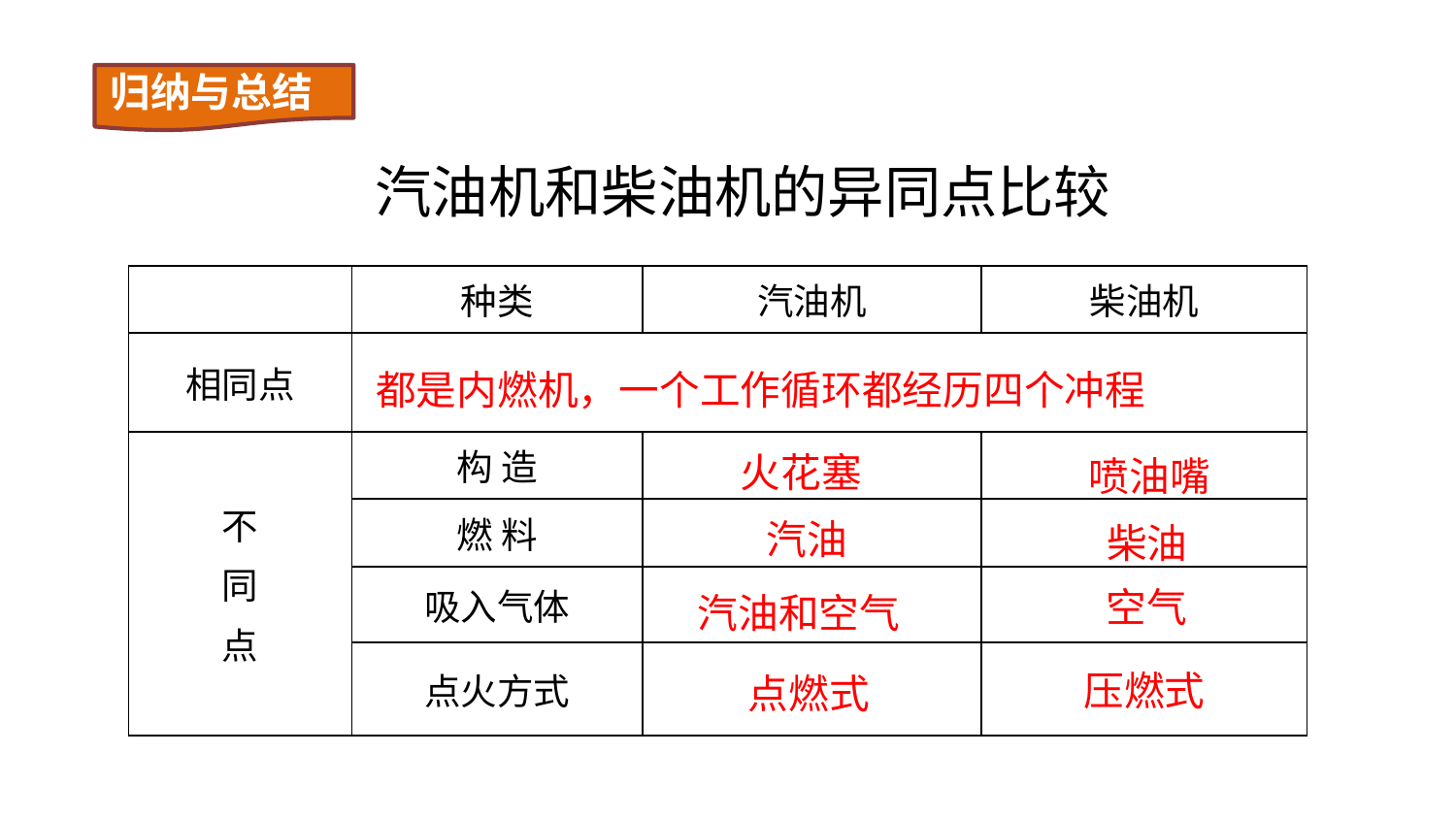

归纳与总结

汽油机和柴油机的异同点比较
|  | 种类 | 汽油机 | 柴油机 |
| --- | --- | --- | --- |
| 相同点 |  |  |  |
| 不 同 点 | 构 造 |  |  |
|  | 燃 料 |  |  |
|  | 吸入气体 |  |  |
|  | 点火方式 |  |  |
都是内燃机，一个工作循环都经历四个冲程
火花塞
喷油嘴
汽油
柴油
空气
汽油和空气
压燃式
点燃式